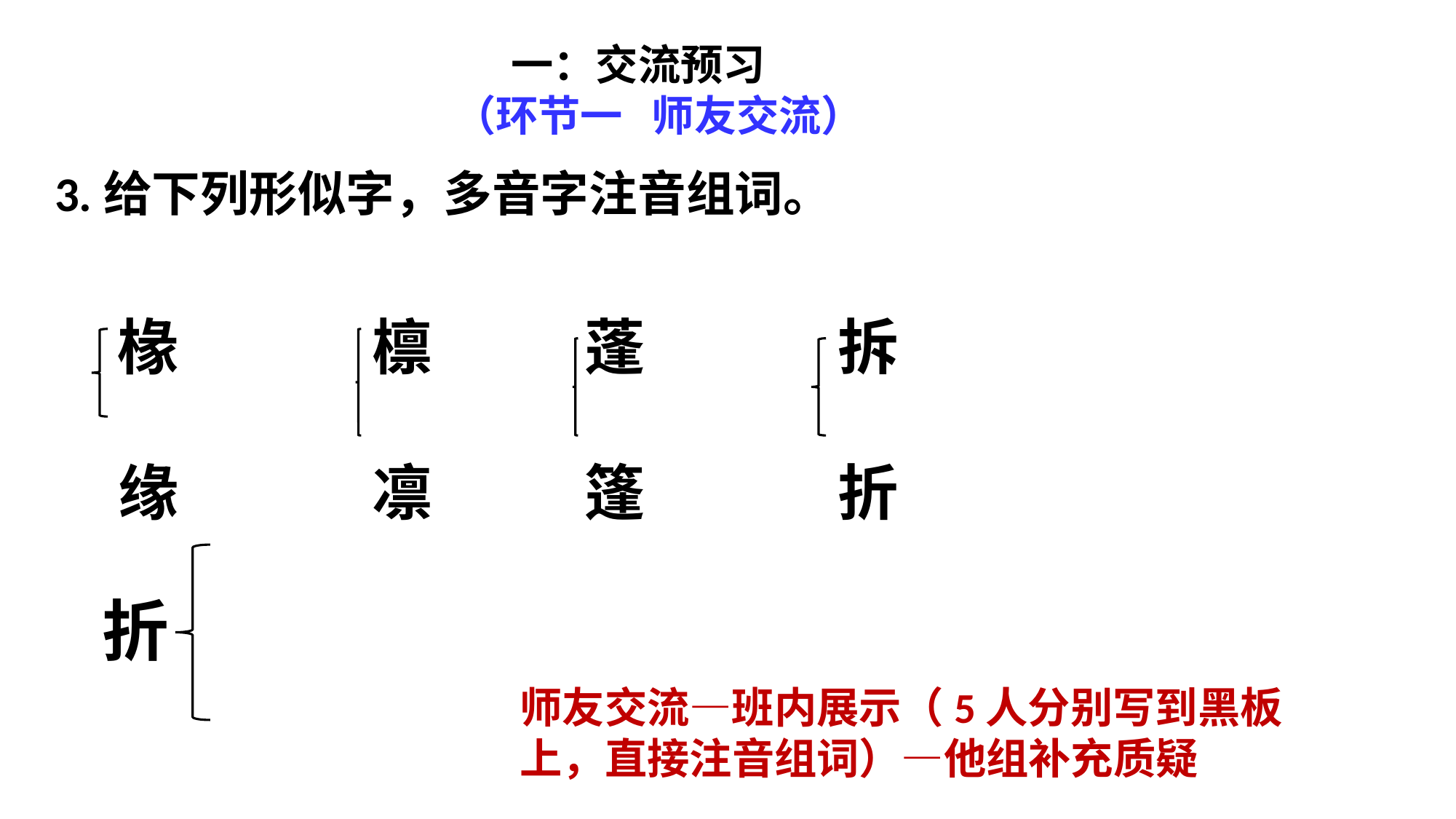

一：交流预习
      （环节一   师友交流）
3.给下列形似字，多音字注音组词。
椽              檩           蓬              拆
缘              凛           篷              折

折
师友交流—班内展示（5人分别写到黑板上，直接注音组词）—他组补充质疑